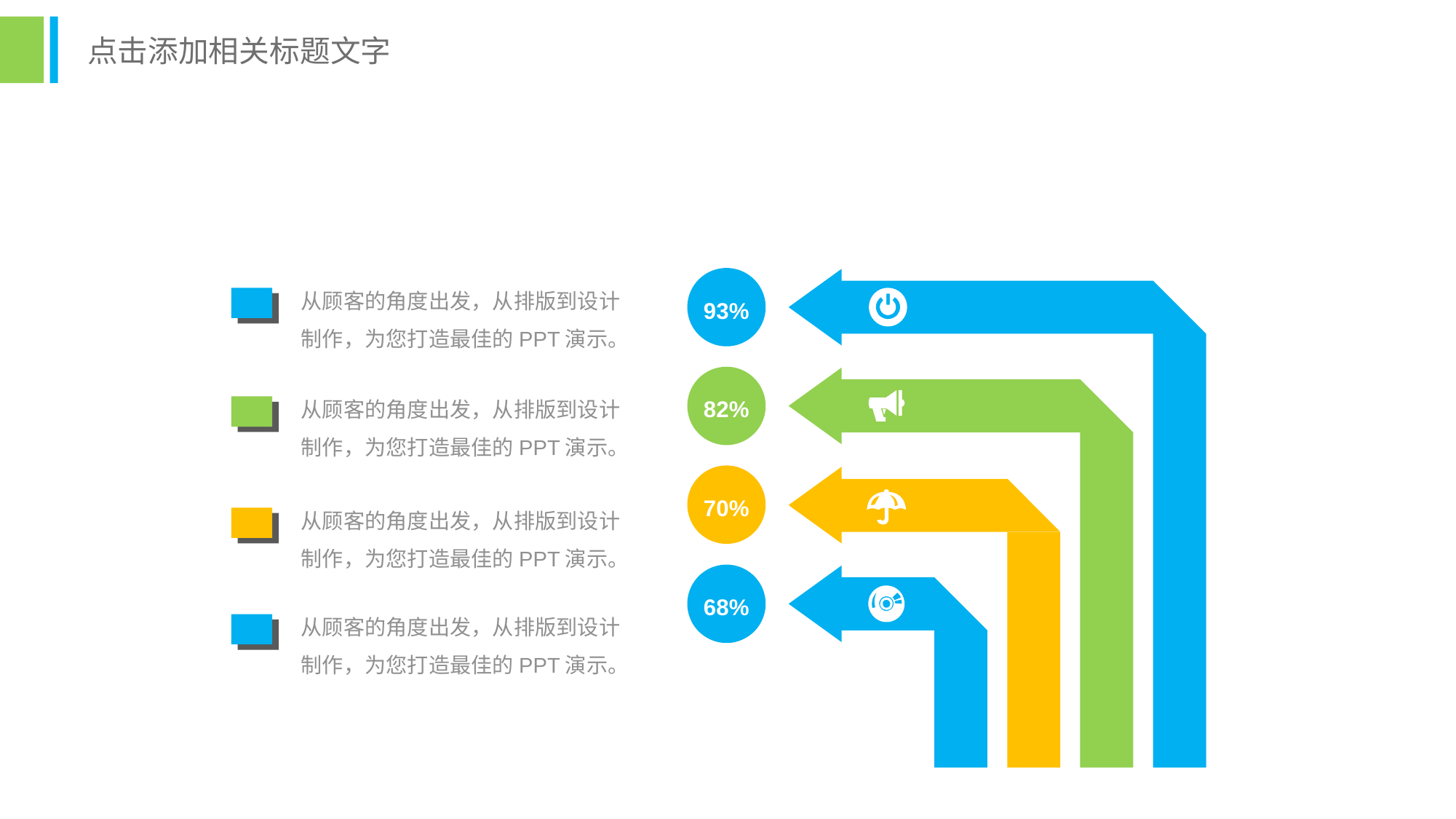

点击添加相关标题文字

93%

从顾客的角度出发，从排版到设计制作，为您打造最佳的PPT演示。

82%

从顾客的角度出发，从排版到设计制作，为您打造最佳的PPT演示。

70%

从顾客的角度出发，从排版到设计制作，为您打造最佳的PPT演示。

68%

从顾客的角度出发，从排版到设计制作，为您打造最佳的PPT演示。